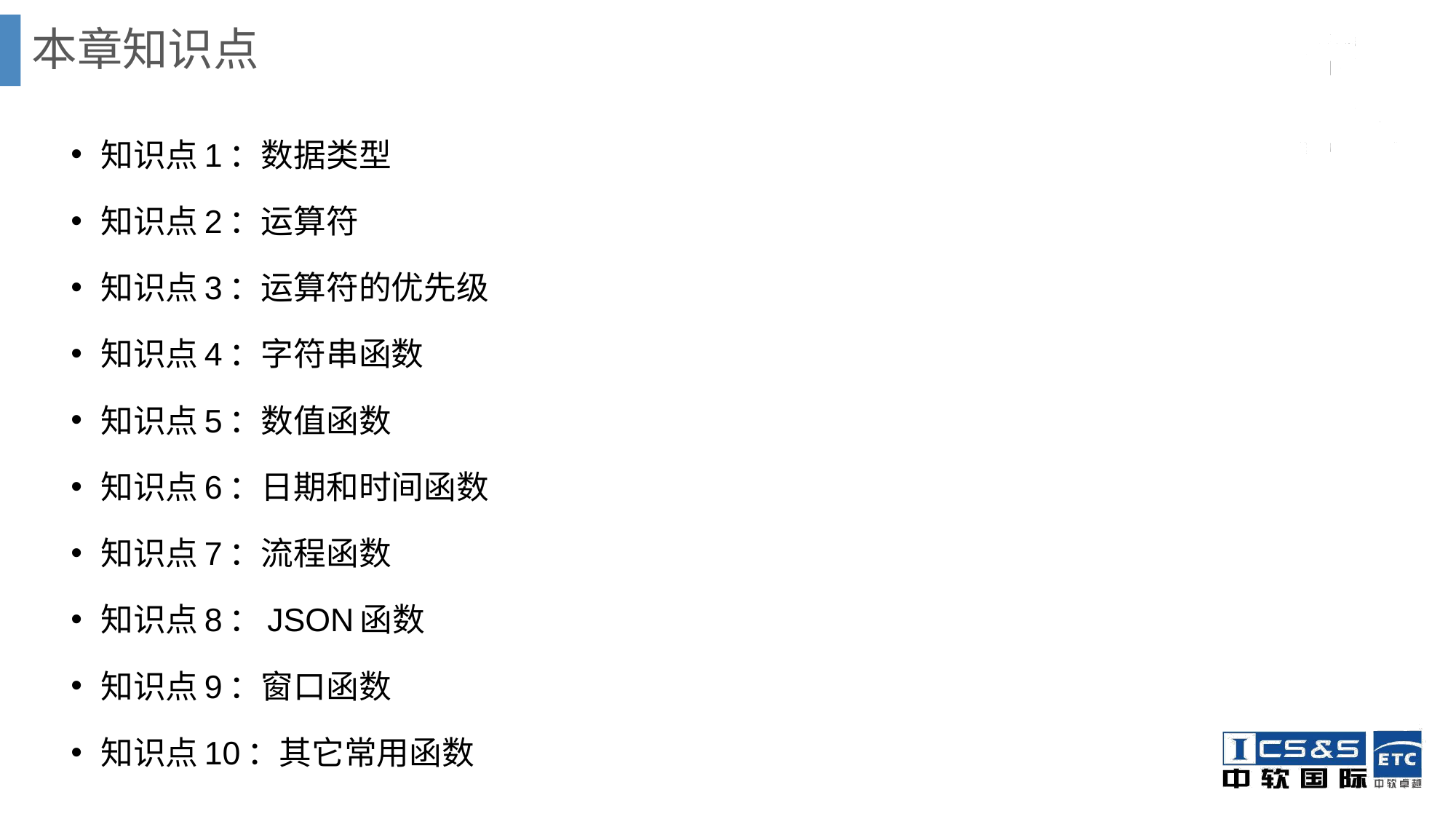

# 本章知识点
知识点1：数据类型
知识点2：运算符
知识点3：运算符的优先级
知识点4：字符串函数
知识点5：数值函数
知识点6：日期和时间函数
知识点7：流程函数
知识点8：JSON函数
知识点9：窗口函数
知识点10：其它常用函数